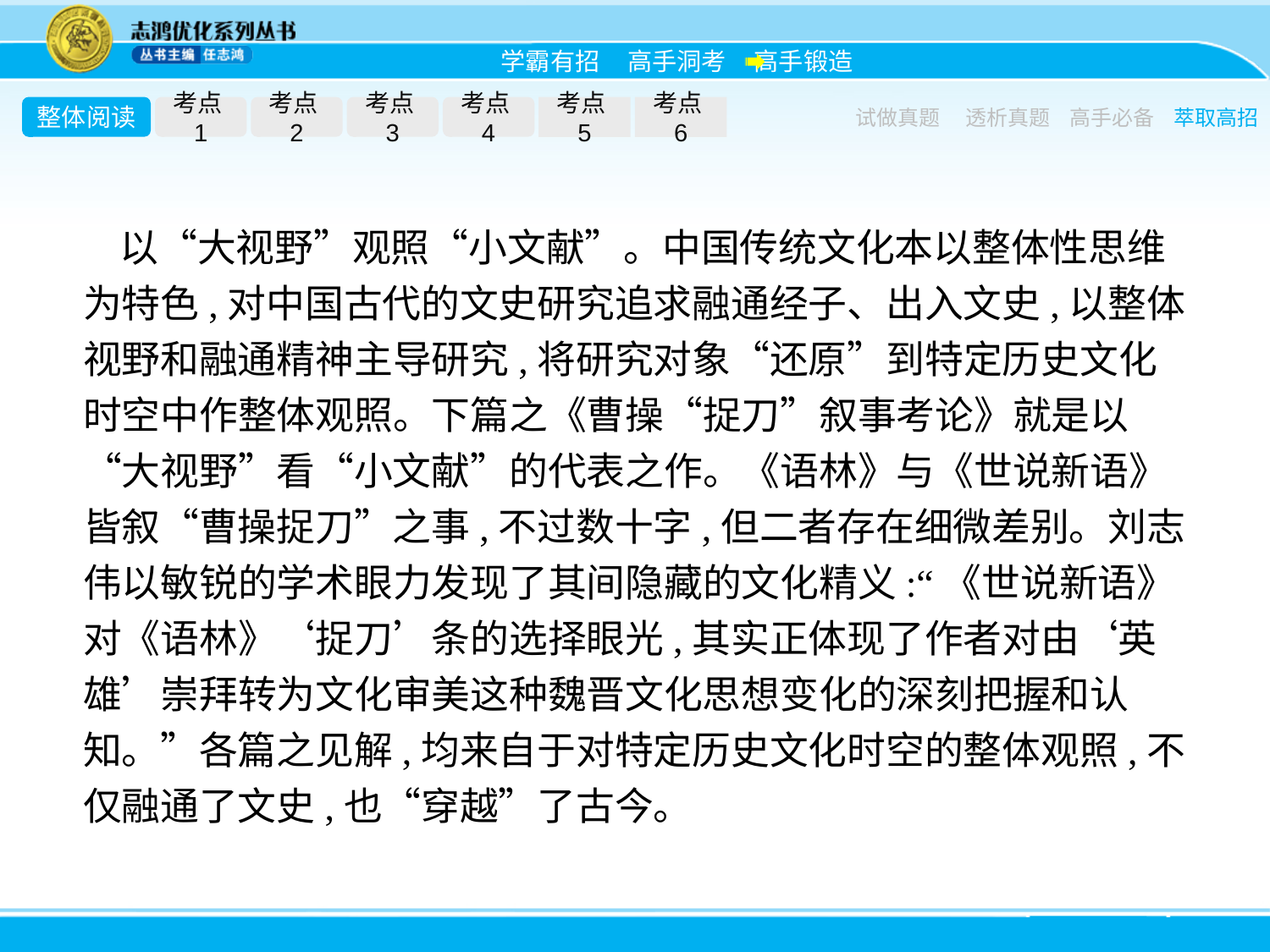

整体阅读
考点1
考点2
考点3
考点4
考点5
考点6
试做真题
透析真题
高手必备
萃取高招
以“大视野”观照“小文献”。中国传统文化本以整体性思维为特色,对中国古代的文史研究追求融通经子、出入文史,以整体视野和融通精神主导研究,将研究对象“还原”到特定历史文化时空中作整体观照。下篇之《曹操“捉刀”叙事考论》就是以“大视野”看“小文献”的代表之作。《语林》与《世说新语》皆叙“曹操捉刀”之事,不过数十字,但二者存在细微差别。刘志伟以敏锐的学术眼力发现了其间隐藏的文化精义:“《世说新语》对《语林》‘捉刀’条的选择眼光,其实正体现了作者对由‘英雄’崇拜转为文化审美这种魏晋文化思想变化的深刻把握和认知。”各篇之见解,均来自于对特定历史文化时空的整体观照,不仅融通了文史,也“穿越”了古今。